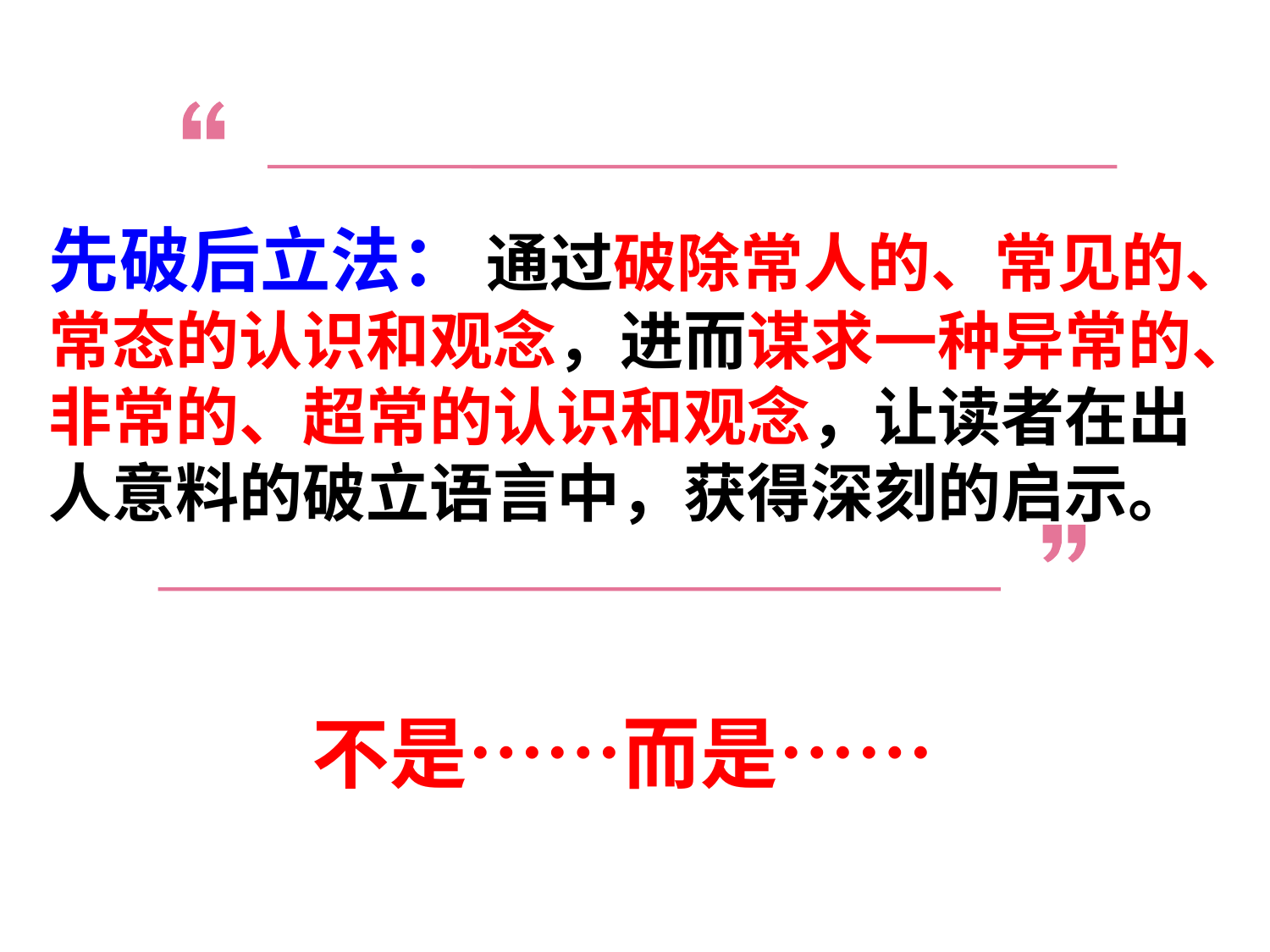

先破后立法： 通过破除常人的、常见的、常态的认识和观念，进而谋求一种异常的、非常的、超常的认识和观念，让读者在出人意料的破立语言中，获得深刻的启示。

Lorem ipsum dolor
不是……而是……